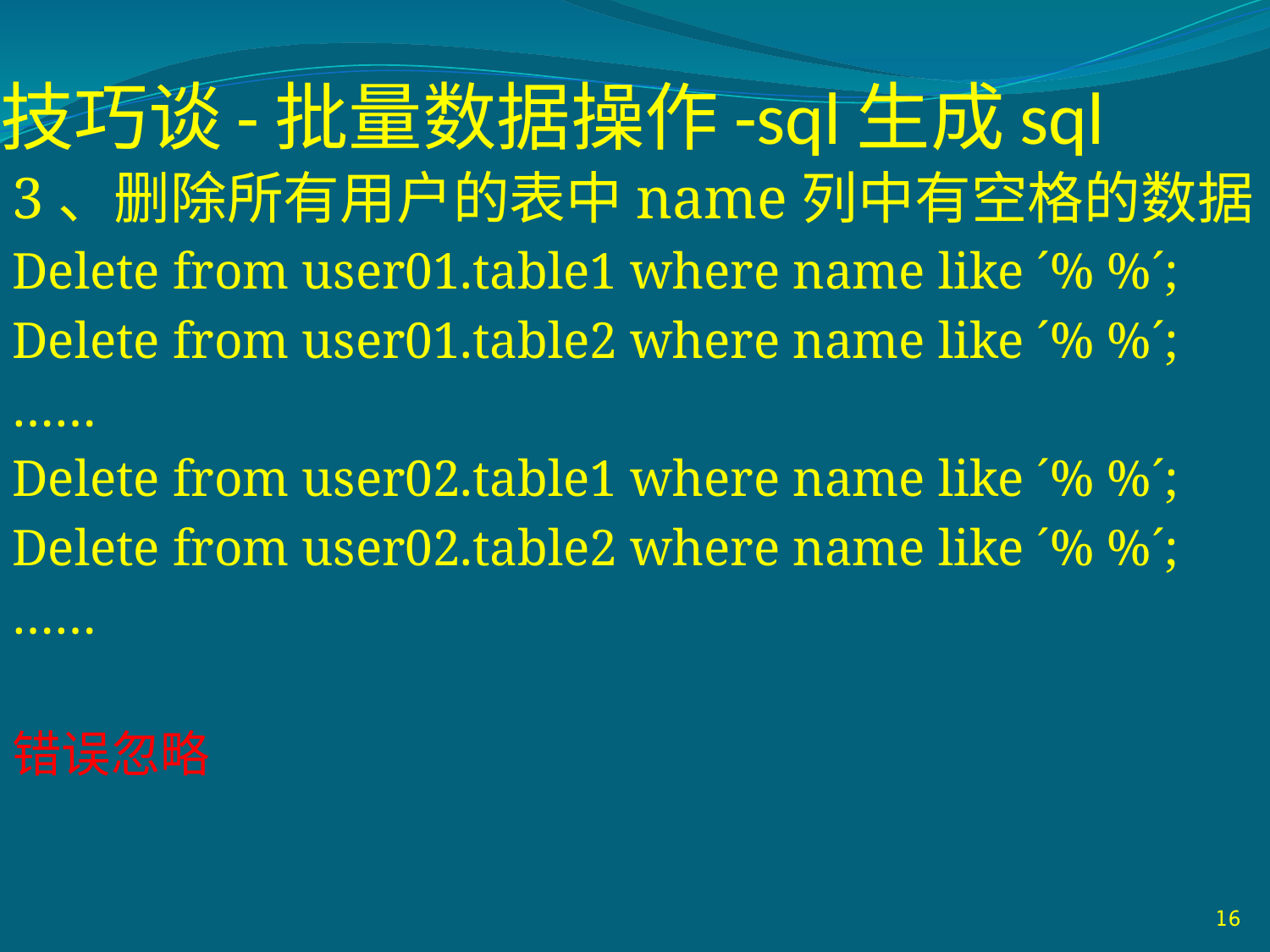

# 技巧谈-批量数据操作-sql生成sql
3、删除所有用户的表中name列中有空格的数据
Delete from user01.table1 where name like ´% %´;
Delete from user01.table2 where name like ´% %´;
……
Delete from user02.table1 where name like ´% %´;
Delete from user02.table2 where name like ´% %´;
……

错误忽略

16